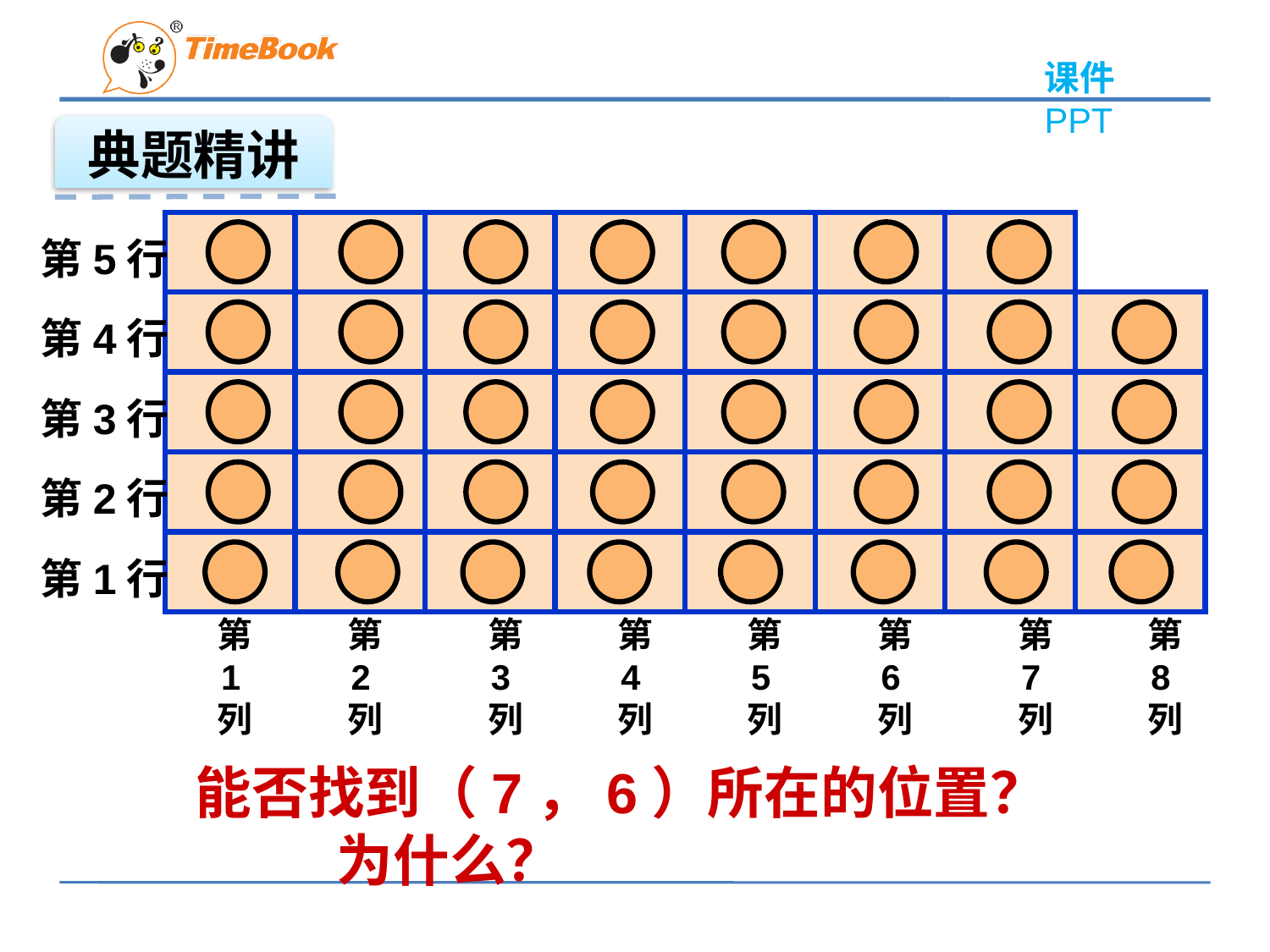

典题精讲

第5行

第4行

第3行

第2行

第1行
第1列
第2列
第3列
第4列
第5列
第6列
第7列
第8列
能否找到（7，6）所在的位置？
           为什么？